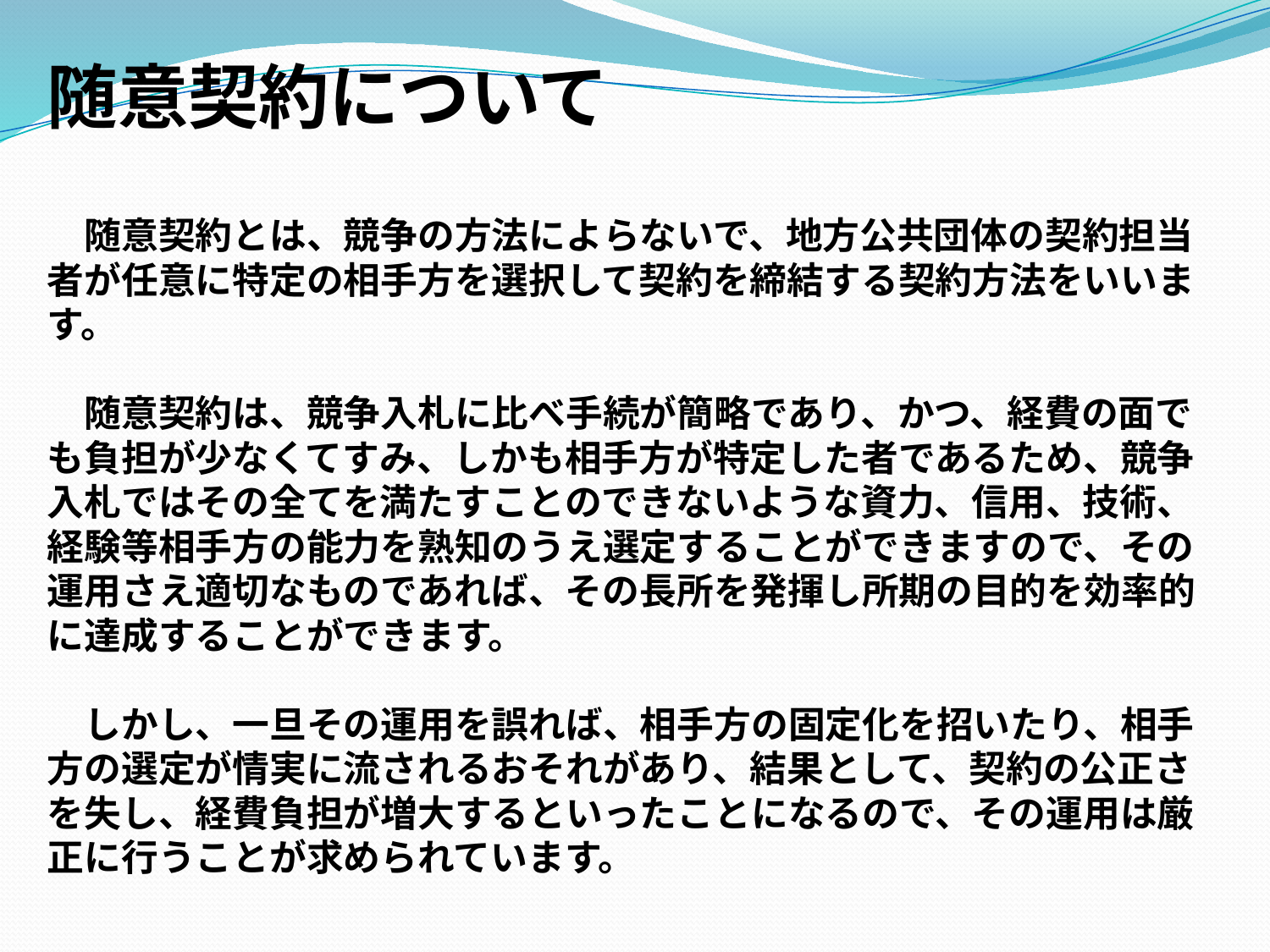

随意契約について
　随意契約とは、競争の方法によらないで、地方公共団体の契約担当者が任意に特定の相手方を選択して契約を締結する契約方法をいいます。

　随意契約は、競争入札に比べ手続が簡略であり、かつ、経費の面でも負担が少なくてすみ、しかも相手方が特定した者であるため、競争入札ではその全てを満たすことのできないような資力、信用、技術、経験等相手方の能力を熟知のうえ選定することができますので、その運用さえ適切なものであれば、その長所を発揮し所期の目的を効率的に達成することができます。

　しかし、一旦その運用を誤れば、相手方の固定化を招いたり、相手方の選定が情実に流されるおそれがあり、結果として、契約の公正さを失し、経費負担が増大するといったことになるので、その運用は厳正に行うことが求められています。